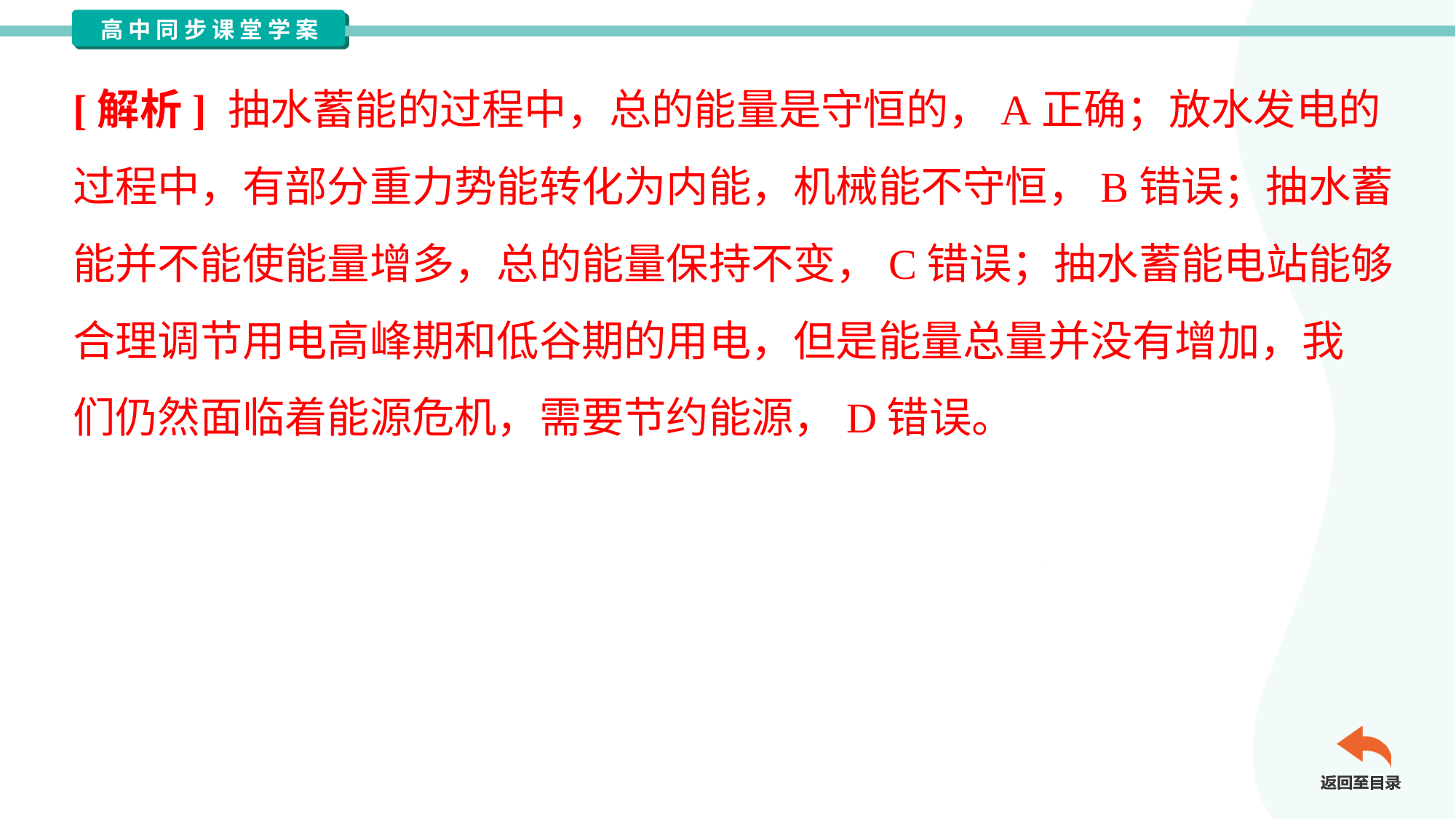

[解析] 抽水蓄能的过程中，总的能量是守恒的，A正确；放水发电的
过程中，有部分重力势能转化为内能，机械能不守恒，B错误；抽水蓄
能并不能使能量增多，总的能量保持不变，C错误；抽水蓄能电站能够
合理调节用电高峰期和低谷期的用电，但是能量总量并没有增加，我
们仍然面临着能源危机，需要节约能源，D错误。